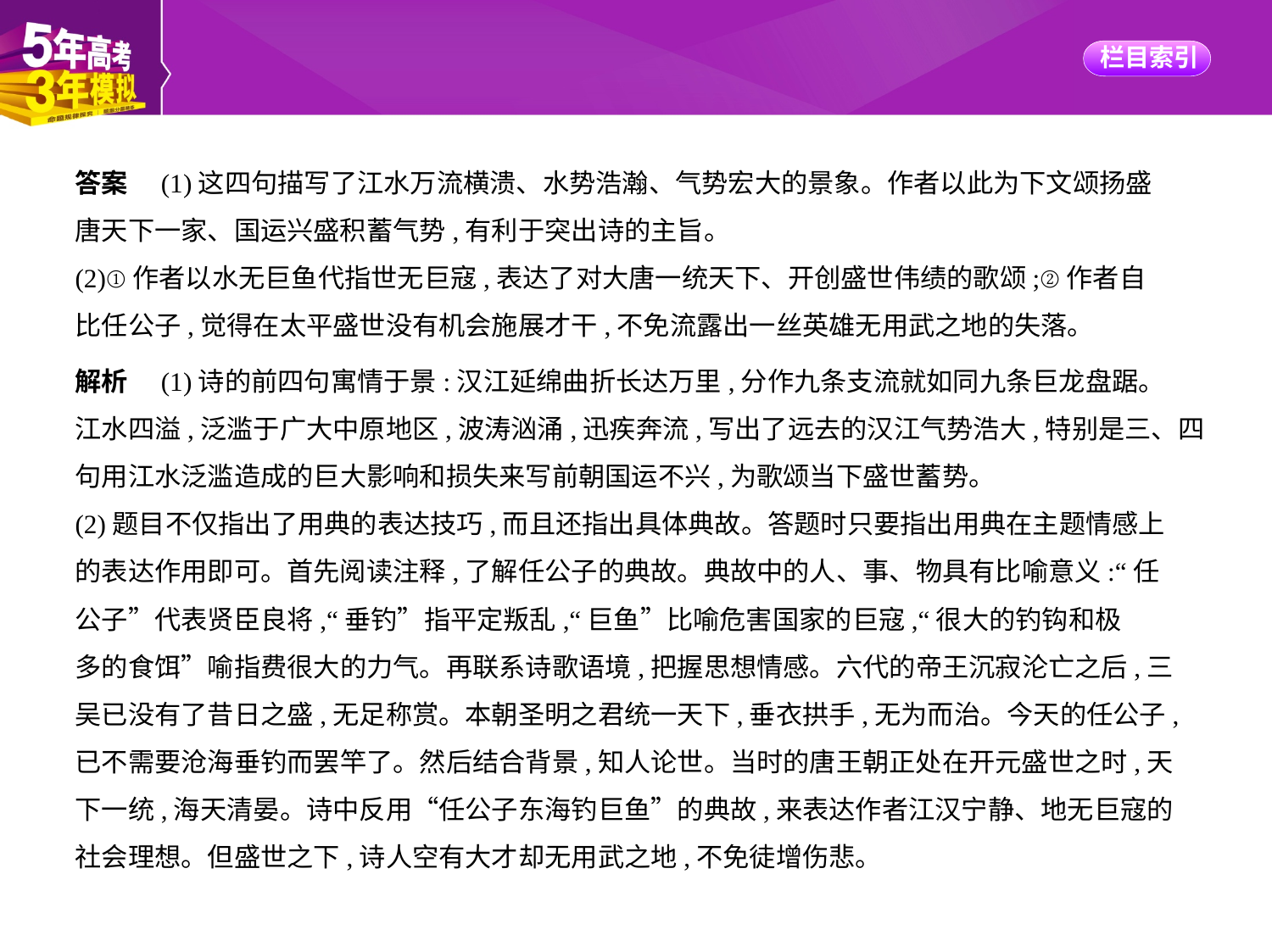

答案　(1)这四句描写了江水万流横溃、水势浩瀚、气势宏大的景象。作者以此为下文颂扬盛
唐天下一家、国运兴盛积蓄气势,有利于突出诗的主旨。
(2)①作者以水无巨鱼代指世无巨寇,表达了对大唐一统天下、开创盛世伟绩的歌颂;②作者自
比任公子,觉得在太平盛世没有机会施展才干,不免流露出一丝英雄无用武之地的失落。
解析　(1)诗的前四句寓情于景:汉江延绵曲折长达万里,分作九条支流就如同九条巨龙盘踞。
江水四溢,泛滥于广大中原地区,波涛汹涌,迅疾奔流,写出了远去的汉江气势浩大,特别是三、四
句用江水泛滥造成的巨大影响和损失来写前朝国运不兴,为歌颂当下盛世蓄势。
(2)题目不仅指出了用典的表达技巧,而且还指出具体典故。答题时只要指出用典在主题情感上
的表达作用即可。首先阅读注释,了解任公子的典故。典故中的人、事、物具有比喻意义:“任
公子”代表贤臣良将,“垂钓”指平定叛乱,“巨鱼”比喻危害国家的巨寇,“很大的钓钩和极
多的食饵”喻指费很大的力气。再联系诗歌语境,把握思想情感。六代的帝王沉寂沦亡之后,三
吴已没有了昔日之盛,无足称赏。本朝圣明之君统一天下,垂衣拱手,无为而治。今天的任公子,
已不需要沧海垂钓而罢竿了。然后结合背景,知人论世。当时的唐王朝正处在开元盛世之时,天
下一统,海天清晏。诗中反用“任公子东海钓巨鱼”的典故,来表达作者江汉宁静、地无巨寇的
社会理想。但盛世之下,诗人空有大才却无用武之地,不免徒增伤悲。